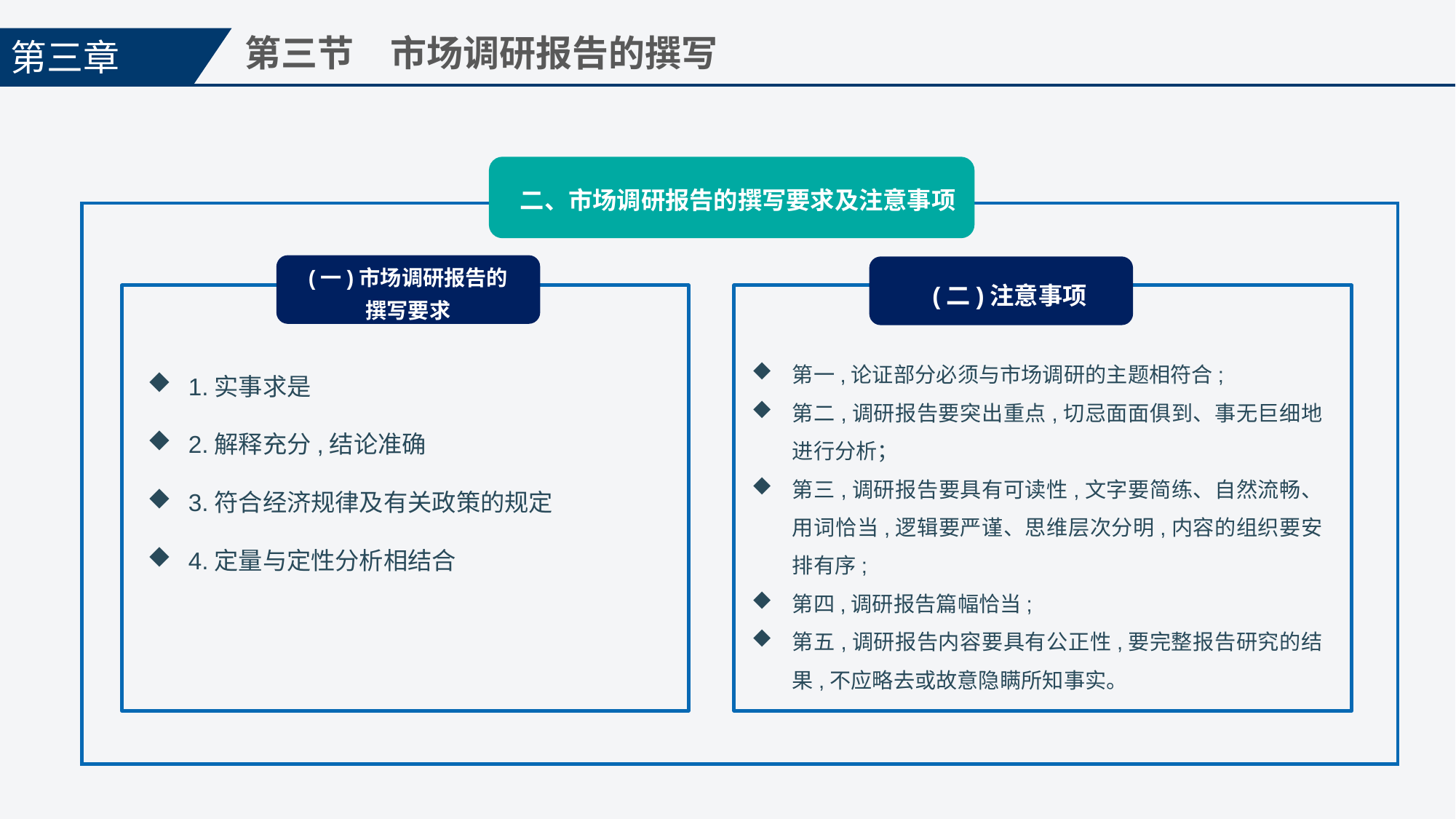

第三章
第三节　市场调研报告的撰写

二、市场调研报告的撰写要求及注意事项

(一)市场调研报告的
撰写要求

(二)注意事项

第一,论证部分必须与市场调研的主题相符合;
第二,调研报告要突出重点,切忌面面俱到、事无巨细地进行分析；
第三,调研报告要具有可读性,文字要简练、自然流畅、用词恰当,逻辑要严谨、思维层次分明,内容的组织要安排有序;
第四,调研报告篇幅恰当;
第五,调研报告内容要具有公正性,要完整报告研究的结果,不应略去或故意隐瞒所知事实。

1.实事求是
2.解释充分,结论准确
3.符合经济规律及有关政策的规定
4.定量与定性分析相结合